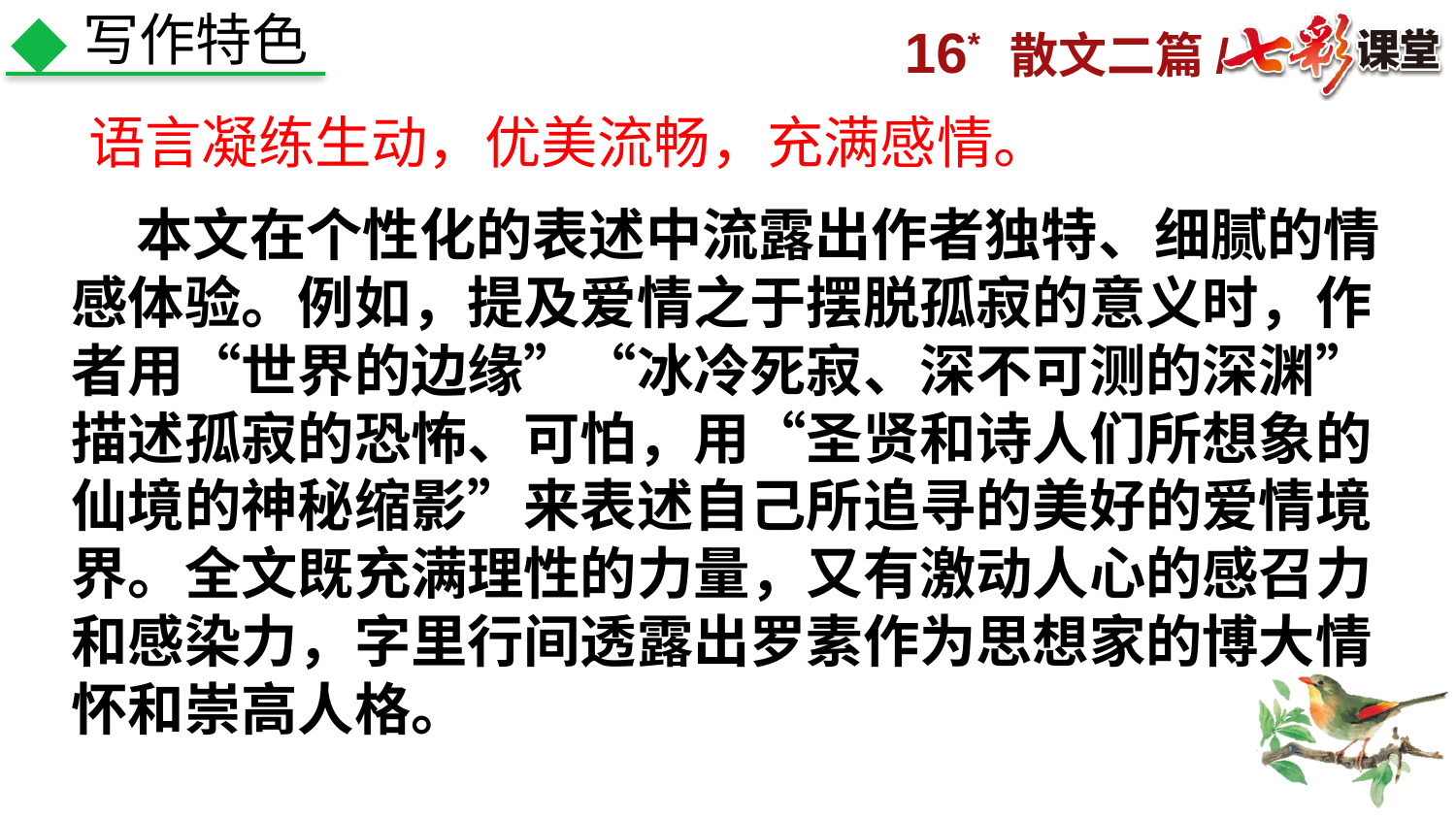

写作特色

语言凝练生动，优美流畅，充满感情。
    本文在个性化的表述中流露出作者独特、细腻的情感体验。例如，提及爱情之于摆脱孤寂的意义时，作者用“世界的边缘”“冰冷死寂、深不可测的深渊”描述孤寂的恐怖、可怕，用“圣贤和诗人们所想象的仙境的神秘缩影”来表述自己所追寻的美好的爱情境界。全文既充满理性的力量，又有激动人心的感召力和感染力，字里行间透露出罗素作为思想家的博大情怀和崇高人格。